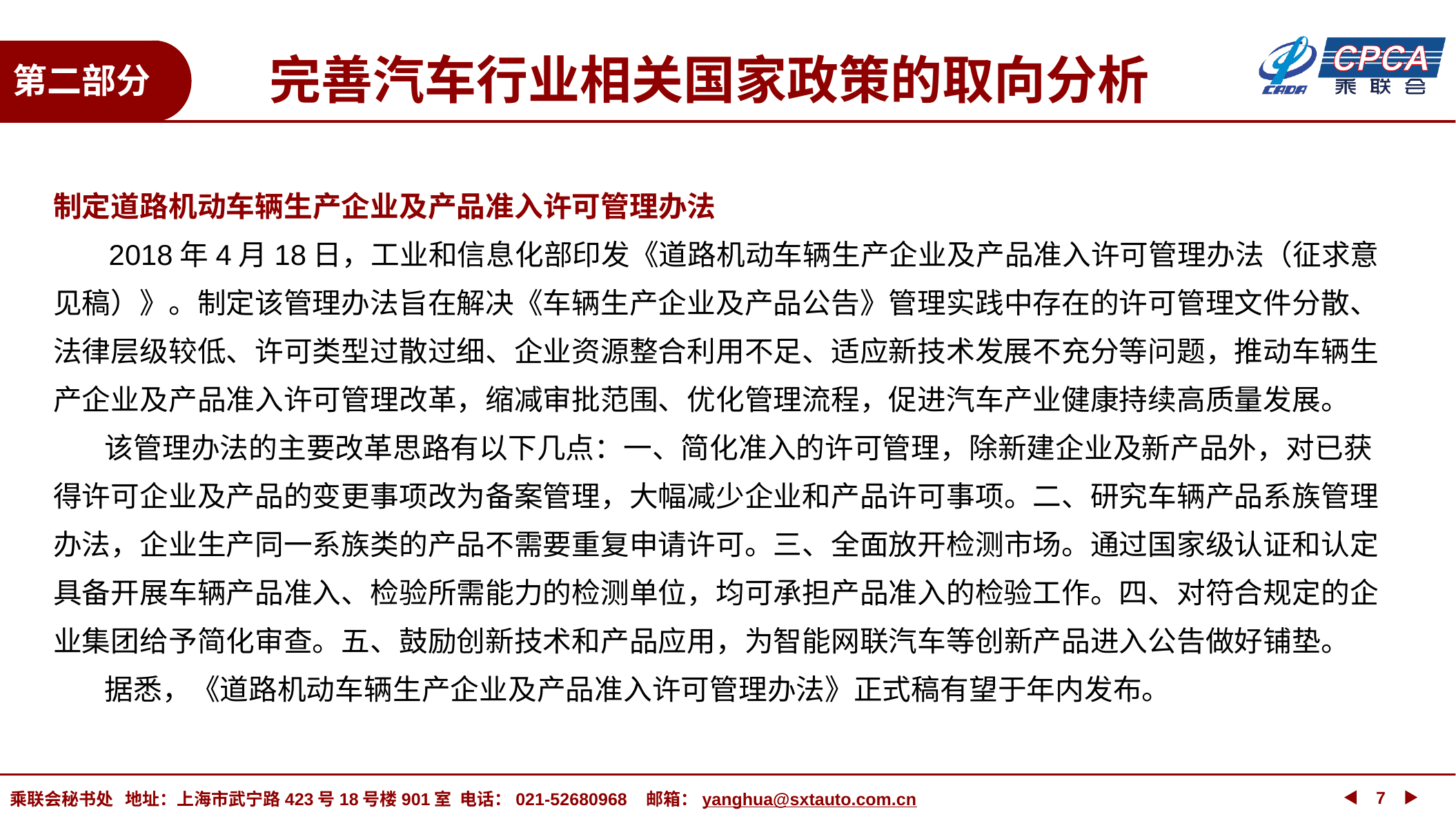

完善汽车行业相关国家政策的取向分析
第二部分
制定道路机动车辆生产企业及产品准入许可管理办法
       2018年4月18日，工业和信息化部印发《道路机动车辆生产企业及产品准入许可管理办法（征求意见稿）》。制定该管理办法旨在解决《车辆生产企业及产品公告》管理实践中存在的许可管理文件分散、法律层级较低、许可类型过散过细、企业资源整合利用不足、适应新技术发展不充分等问题，推动车辆生产企业及产品准入许可管理改革，缩减审批范围、优化管理流程，促进汽车产业健康持续高质量发展。
       该管理办法的主要改革思路有以下几点：一、简化准入的许可管理，除新建企业及新产品外，对已获得许可企业及产品的变更事项改为备案管理，大幅减少企业和产品许可事项。二、研究车辆产品系族管理办法，企业生产同一系族类的产品不需要重复申请许可。三、全面放开检测市场。通过国家级认证和认定具备开展车辆产品准入、检验所需能力的检测单位，均可承担产品准入的检验工作。四、对符合规定的企业集团给予简化审查。五、鼓励创新技术和产品应用，为智能网联汽车等创新产品进入公告做好铺垫。
       据悉，《道路机动车辆生产企业及产品准入许可管理办法》正式稿有望于年内发布。